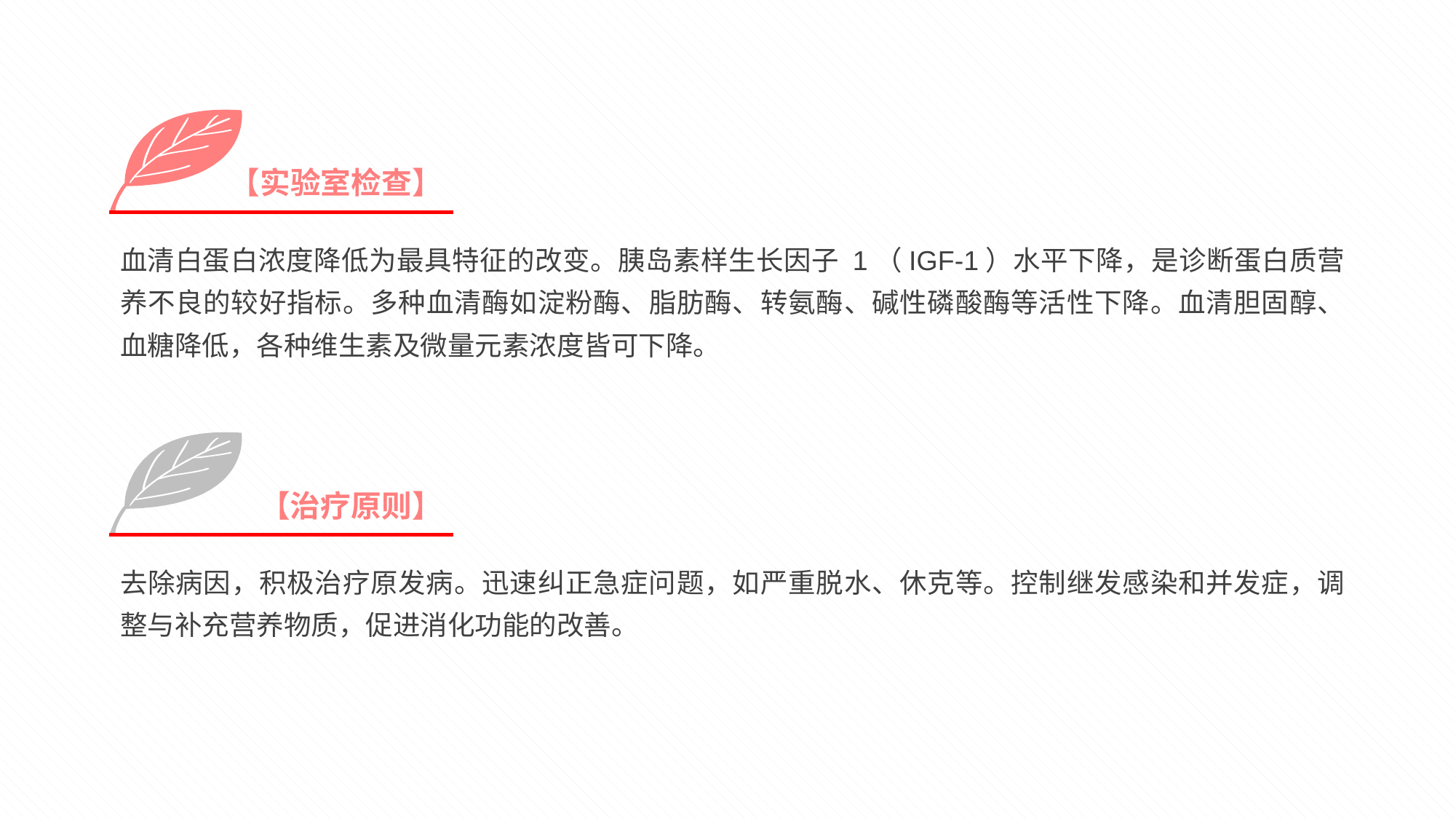

【实验室检查】
血清白蛋白浓度降低为最具特征的改变。胰岛素样生长因子 1（IGF-1）水平下降，是诊断蛋白质营养不良的较好指标。多种血清酶如淀粉酶、脂肪酶、转氨酶、碱性磷酸酶等活性下降。血清胆固醇、血糖降低，各种维生素及微量元素浓度皆可下降。

【治疗原则】
去除病因，积极治疗原发病。迅速纠正急症问题，如严重脱水、休克等。控制继发感染和并发症，调整与补充营养物质，促进消化功能的改善。